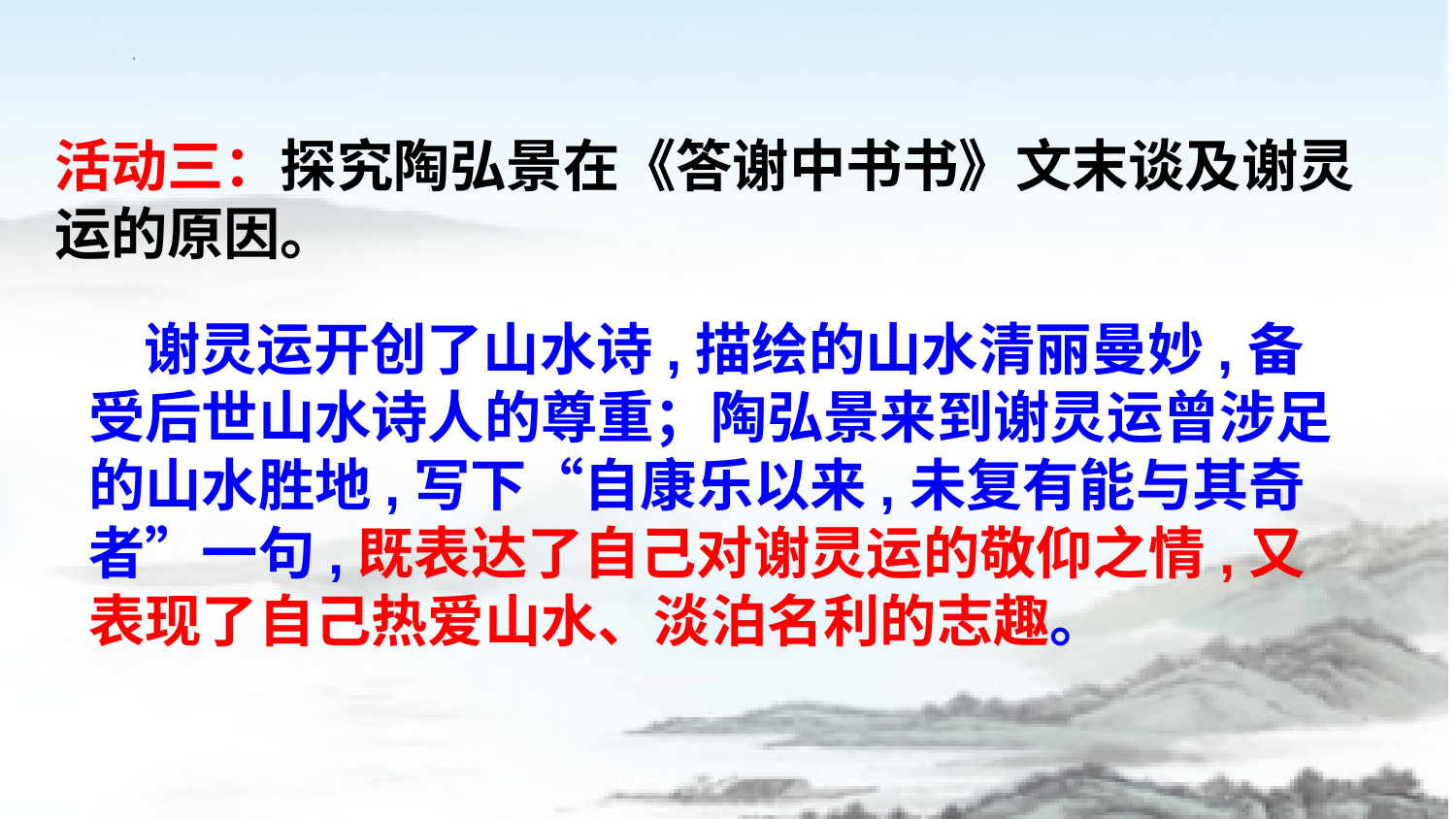

活动三：探究陶弘景在《答谢中书书》文末谈及谢灵运的原因。
    谢灵运开创了山水诗,描绘的山水清丽曼妙,备受后世山水诗人的尊重；陶弘景来到谢灵运曾涉足的山水胜地,写下“自康乐以来,未复有能与其奇者”一句,既表达了自己对谢灵运的敬仰之情,又表现了自己热爱山水、淡泊名利的志趣。